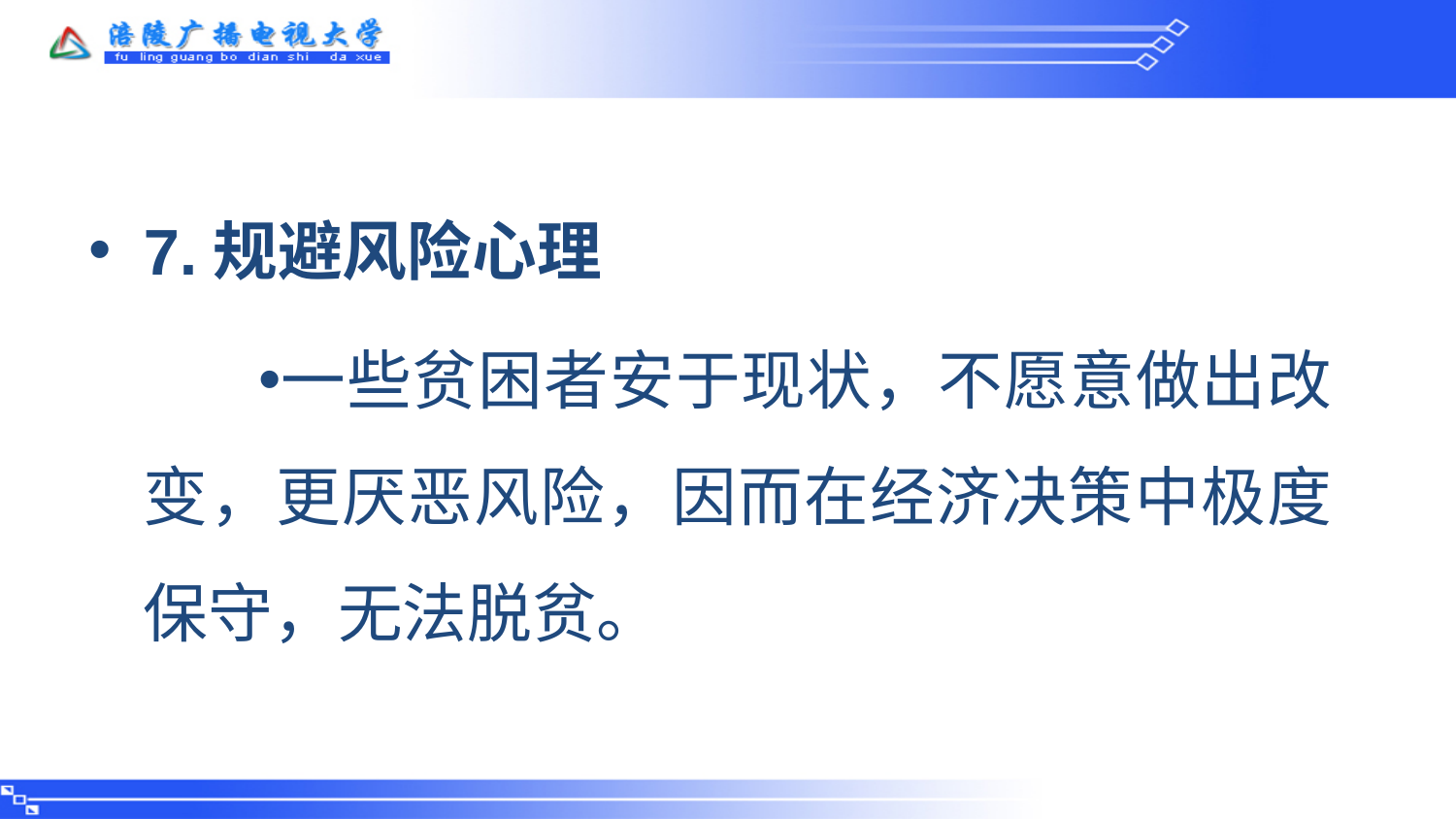

#
7.规避风险心理
一些贫困者安于现状，不愿意做出改变，更厌恶风险，因而在经济决策中极度保守，无法脱贫。